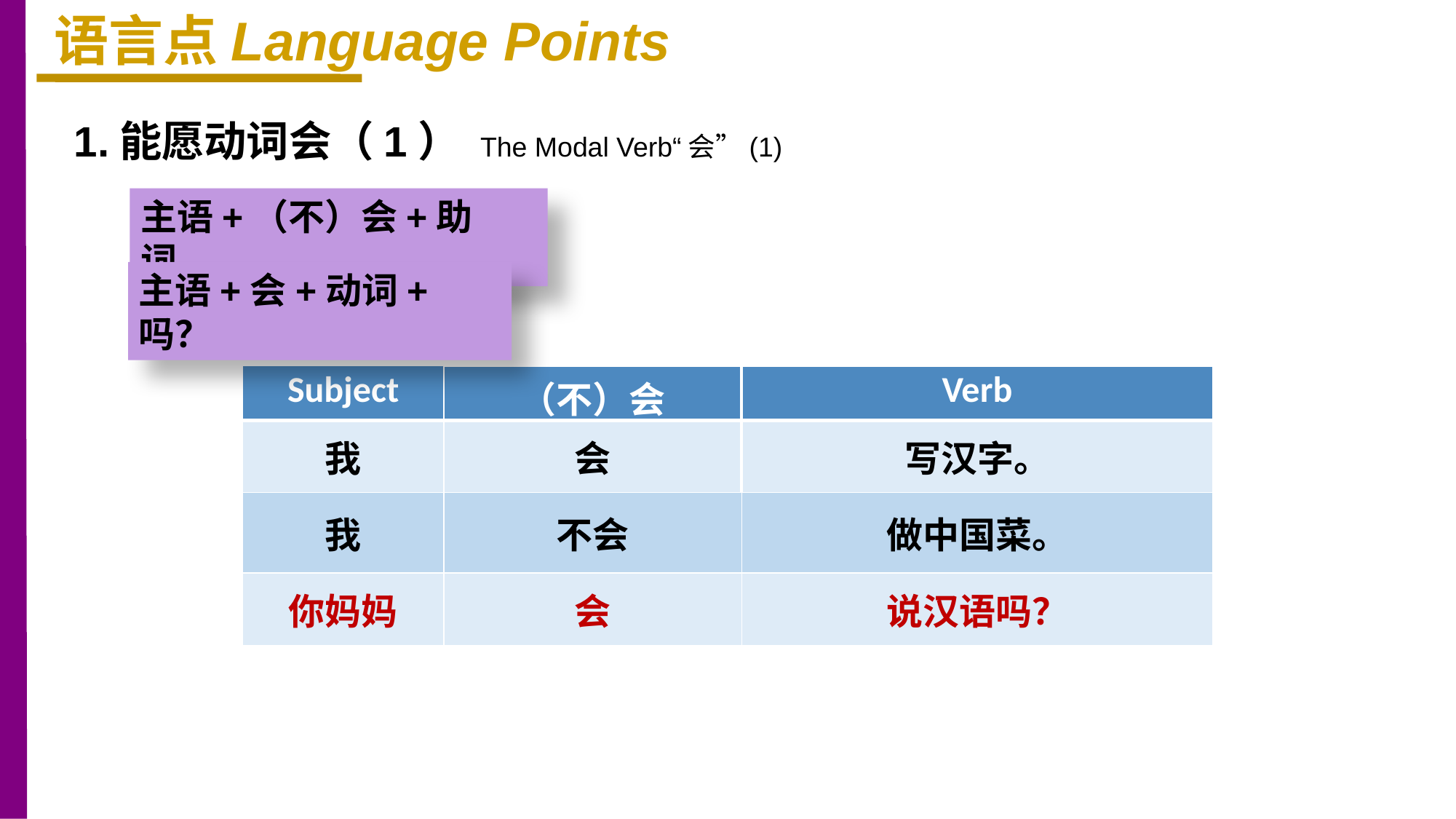

语言点Language Points
1.能愿动词会（1） The Modal Verb“会”(1)
主语+（不）会+助词。
主语+会+动词+吗？
| Subject | （不）会 | Verb |
| --- | --- | --- |
| 我 | 会 | 写汉字。 |
| 我 | 不会 | 做中国菜。 |
| 你妈妈 | 会 | 说汉语吗？ |